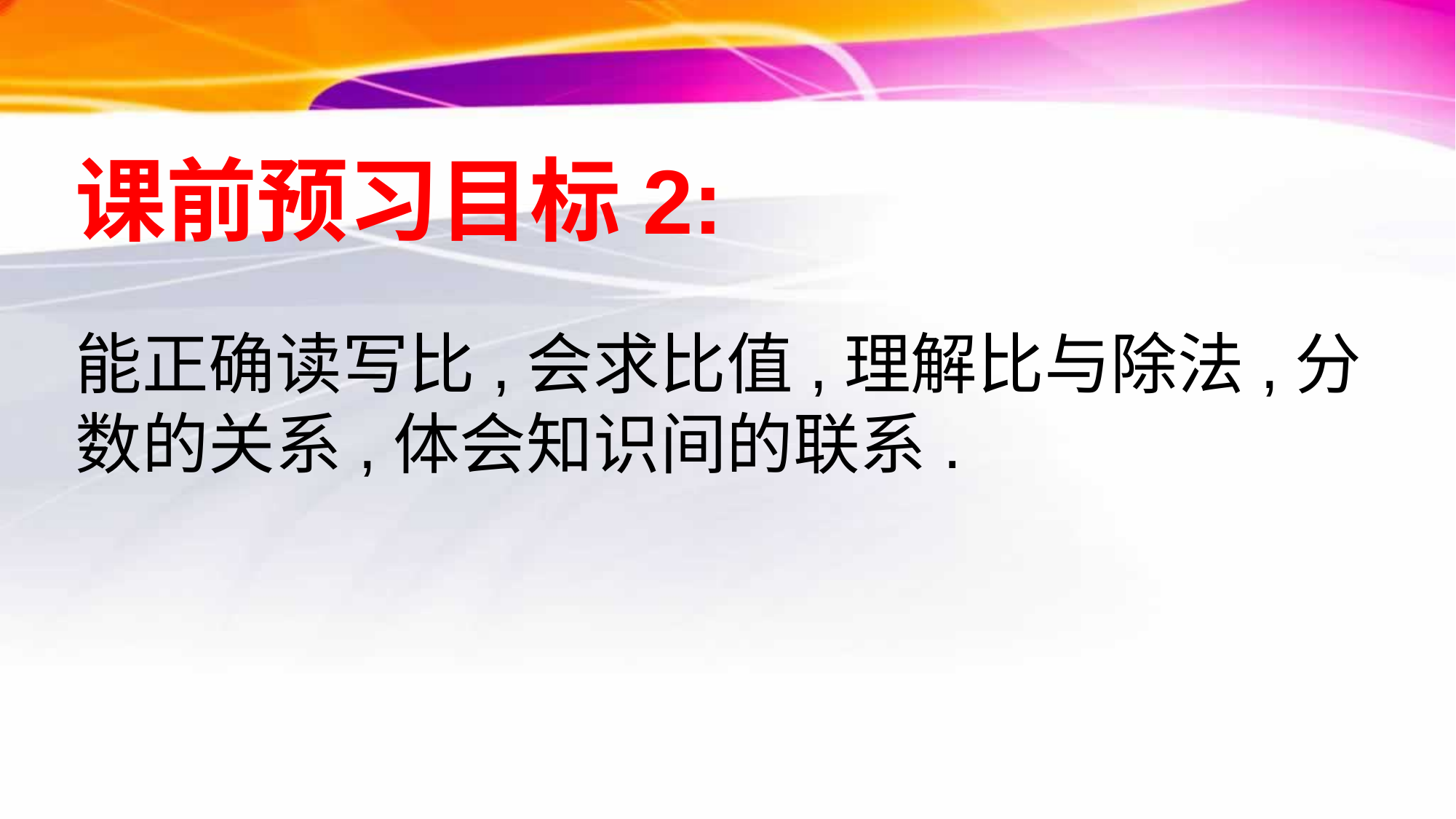

# 课前预习目标2:
能正确读写比,会求比值,理解比与除法,分数的关系,体会知识间的联系.